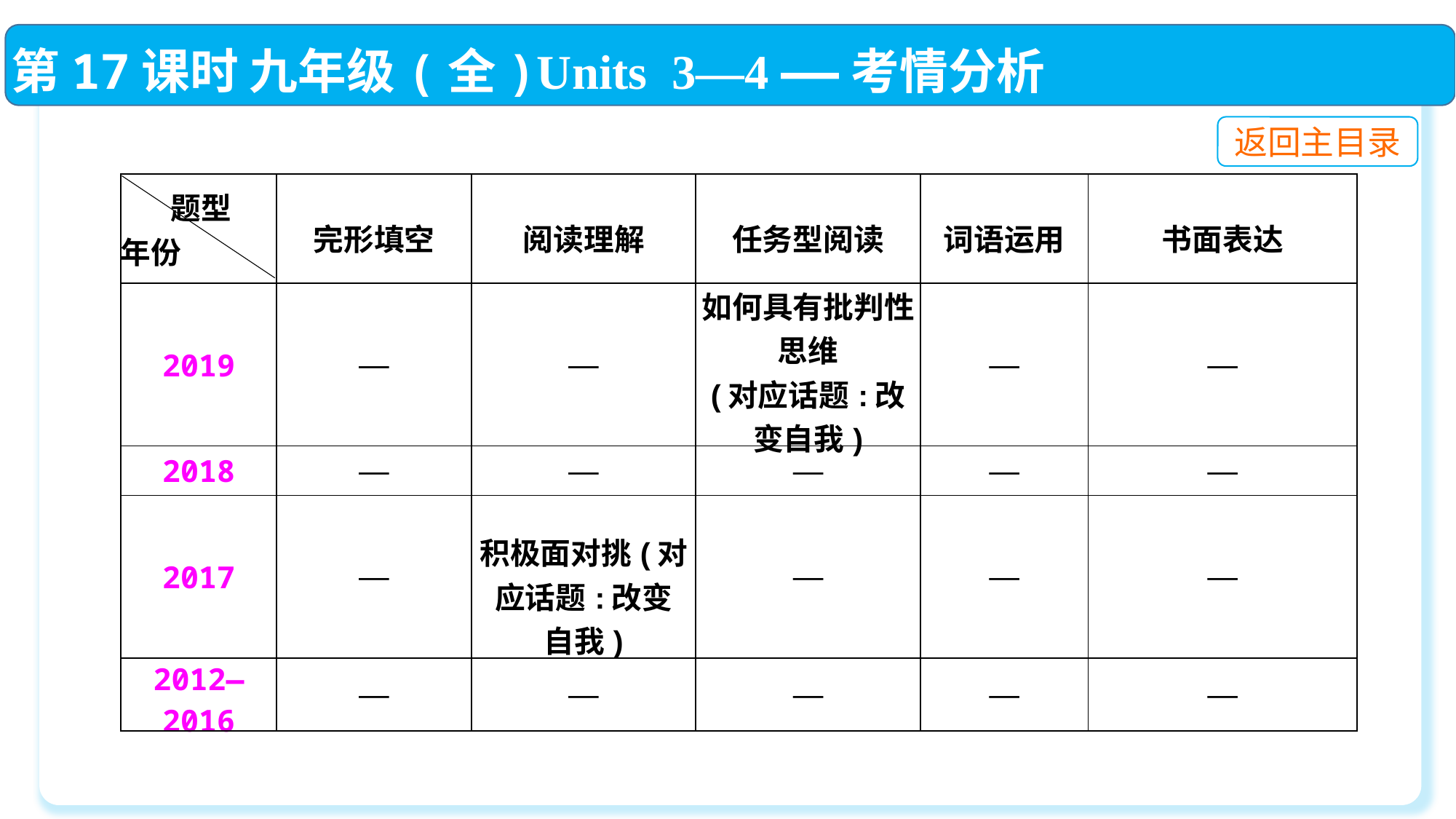

第17课时 九年级(全)Units  3—4 ——考情分析

返回主目录
| 题型 年份 | 完形填空 | 阅读理解 | 任务型阅读 | 词语运用 | 书面表达 |
| --- | --- | --- | --- | --- | --- |
| 2019 | — | — | 如何具有批判性思维 (对应话题:改变自我) | — | — |
| 2018 | — | — | — | — | — |
| 2017 | — | 积极面对挑(对 应话题:改变 自我) | — | — | — |
| 2012—2016 | — | — | — | — | — |